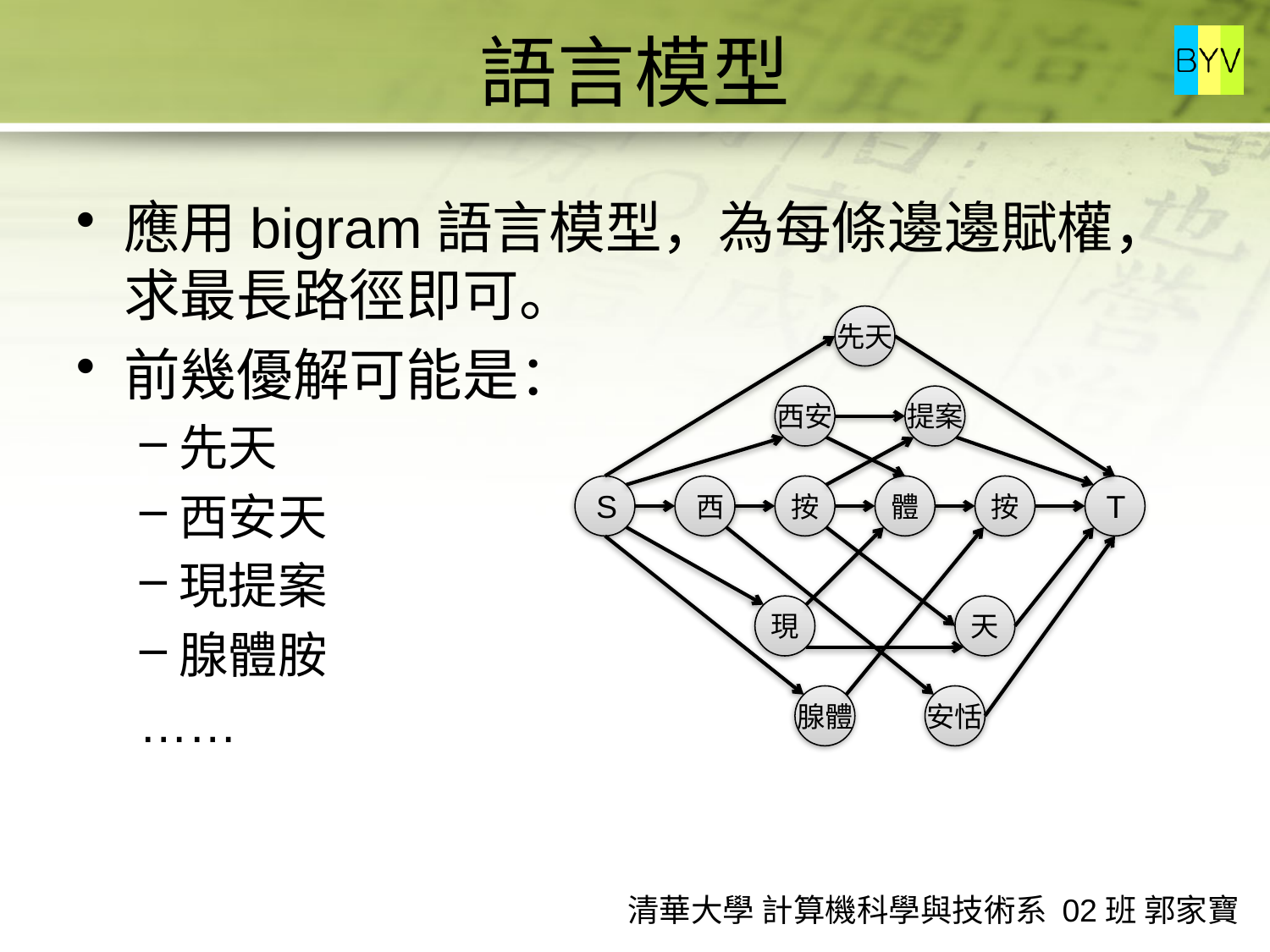

# 語言模型
應用bigram語言模型，為每條邊邊賦權，求最長路徑即可。
前幾優解可能是：
先天
西安天
現提案
腺體胺
……

先天
西安
提案
S
西
按
體
按
T
現
天
腺體
安恬